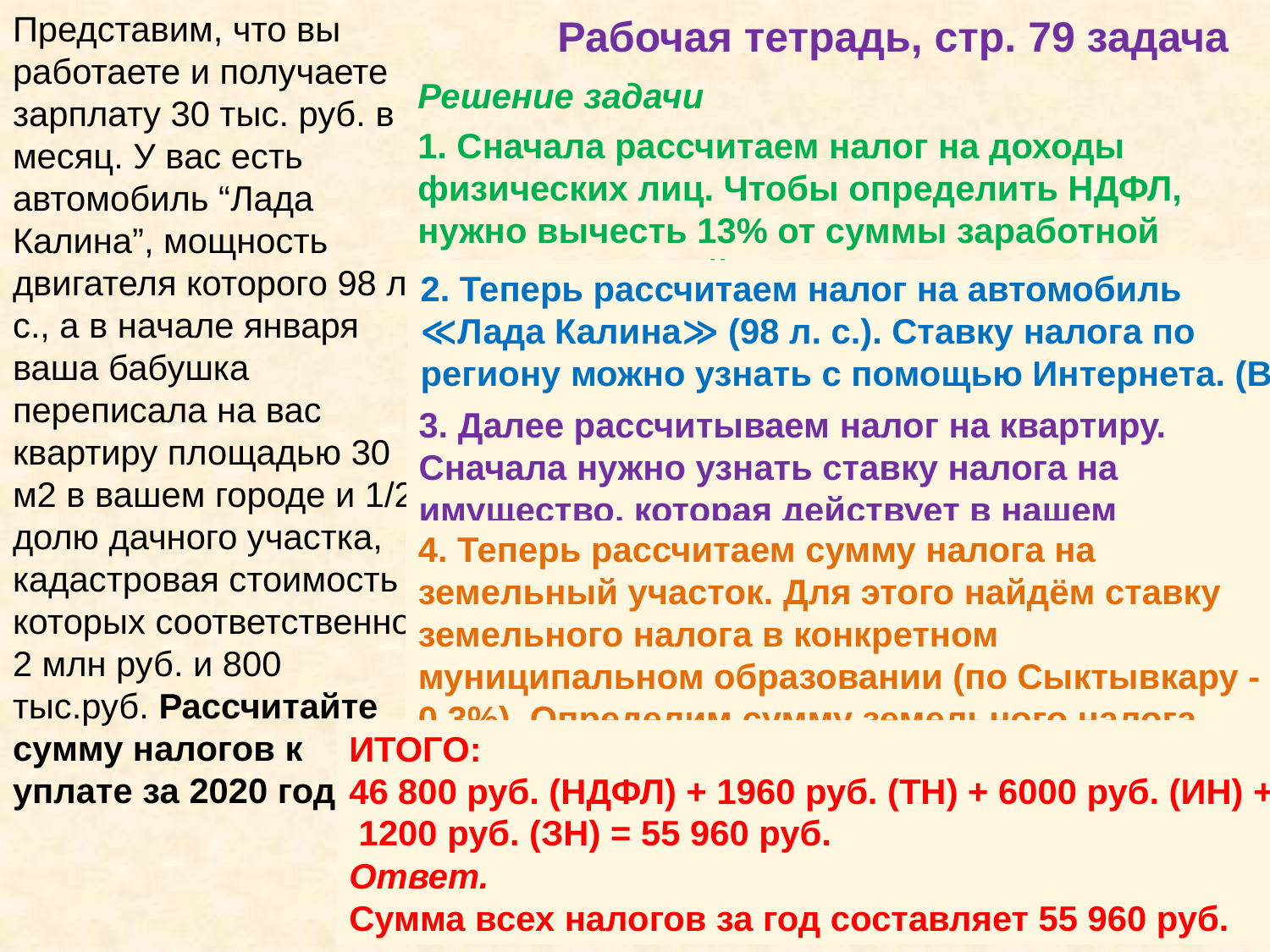

Представим, что вы работаете и получаете зарплату 30 тыс. руб. в месяц. У вас есть автомобиль “Лада Калина”, мощность двигателя которого 98 л. с., а в начале января ваша бабушка переписала на вас квартиру площадью 30 м2 в вашем городе и 1/2 долю дачного участка, кадастровая стоимость которых соответственно 2 млн руб. и 800 тыс.руб. Рассчитайте сумму налогов к уплате за 2020 год
Рабочая тетрадь, стр. 79 задача
Решение задачи
1. Сначала рассчитаем налог на доходы физических лиц. Чтобы определить НДФЛ, нужно вычесть 13% от суммы заработной платы, указанной в трудовом договоре.
Сумма НДФЛ в месяц:
30 000 ・ 0,13 = 3900 (руб.).
Чистая заработная плата, то есть с учётом удержанного НДФЛ:
30 000 – 3900 = 26 100 (руб.).
Сумма НДФЛ за год:
3900 ・ 12 = 46 800 (руб.).
2. Теперь рассчитаем налог на автомобиль ≪Лада Калина≫ (98 л. с.). Ставку налога по региону можно узнать с помощью Интернета. (В РК ставка налога на ТС с двигателем мощностью 85 - 100 л.с. составляет 20 руб.)
Сумма транспортного налога на автомобиль составит:
20 ・ 98 = 1960 (руб.).
3. Далее рассчитываем налог на квартиру. Сначала нужно узнать ставку налога на имущество, которая действует в нашем муниципальном образовании. Если есть доступ в Интернет, ученики узнают ставку налога на имущество (0,3%). Рассчитываем сумму налога на имущество:
2 000 000 ・ 0,003 = 6000 (руб.).
4. Теперь рассчитаем сумму налога на земельный участок. Для этого найдём ставку земельного налога в конкретном муниципальном образовании (по Сыктывкару - 0,3%). Определим сумму земельного налога, которую необходимо уплатить, с учётом владения 1/2 долей дачного участка:
800 000 ・ 0,003 ・ 0,5 = 1200 (руб.).
ИТОГО:
46 800 руб. (НДФЛ) + 1960 руб. (ТН) + 6000 руб. (ИН) +  1200 руб. (ЗН) = 55 960 руб.
Ответ.
Сумма всех налогов за год составляет 55 960 руб.